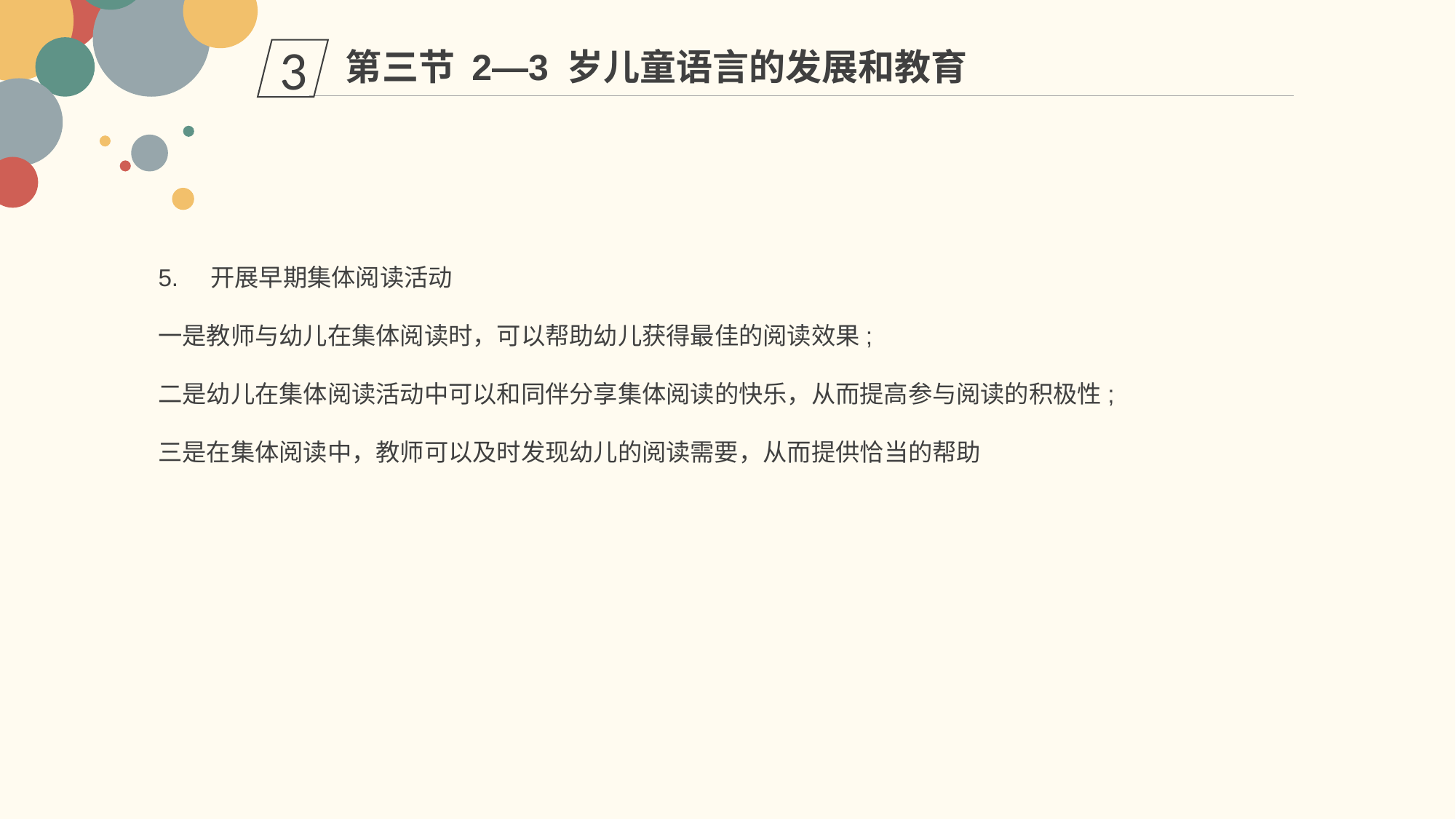

第三节 2—3 岁儿童语言的发展和教育
3
 开展早期集体阅读活动
一是教师与幼儿在集体阅读时，可以帮助幼儿获得最佳的阅读效果;
二是幼儿在集体阅读活动中可以和同伴分享集体阅读的快乐，从而提高参与阅读的积极性;
三是在集体阅读中，教师可以及时发现幼儿的阅读需要，从而提供恰当的帮助